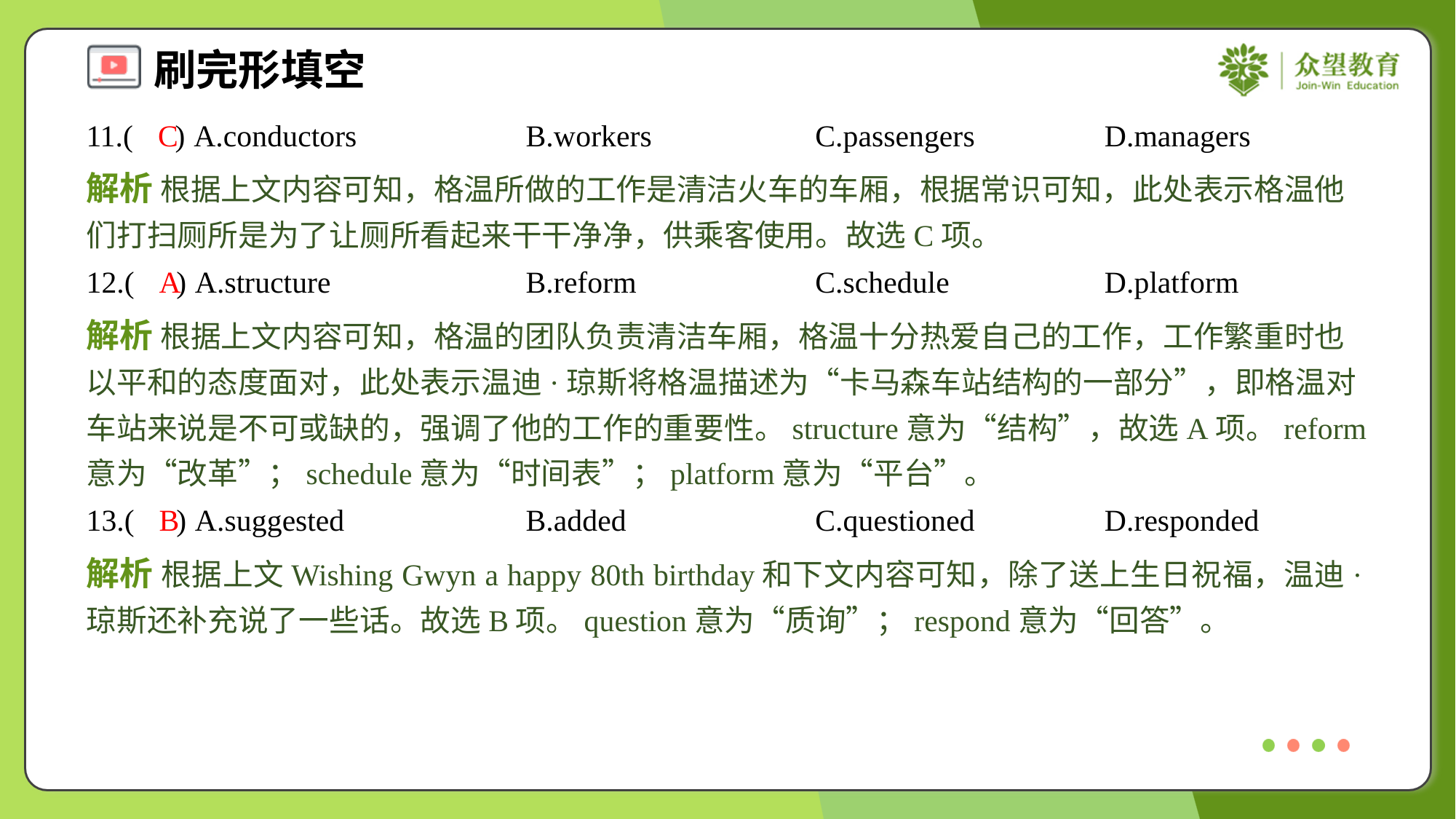

11.(     ) A.conductors	B.workers	C.passengers	D.managers
C
解析 根据上文内容可知，格温所做的工作是清洁火车的车厢，根据常识可知，此处表示格温他们打扫厕所是为了让厕所看起来干干净净，供乘客使用。故选C项。
12.(     ) A.structure	B.reform	C.schedule	D.platform
A
解析 根据上文内容可知，格温的团队负责清洁车厢，格温十分热爱自己的工作，工作繁重时也以平和的态度面对，此处表示温迪·琼斯将格温描述为“卡马森车站结构的一部分”，即格温对车站来说是不可或缺的，强调了他的工作的重要性。structure意为“结构”，故选A项。reform意为“改革”；schedule意为“时间表”；platform意为“平台”。
13.(     ) A.suggested	B.added	C.questioned	D.responded
B
解析 根据上文Wishing Gwyn a happy 80th birthday和下文内容可知，除了送上生日祝福，温迪·琼斯还补充说了一些话。故选B项。question意为“质询”；respond意为“回答”。